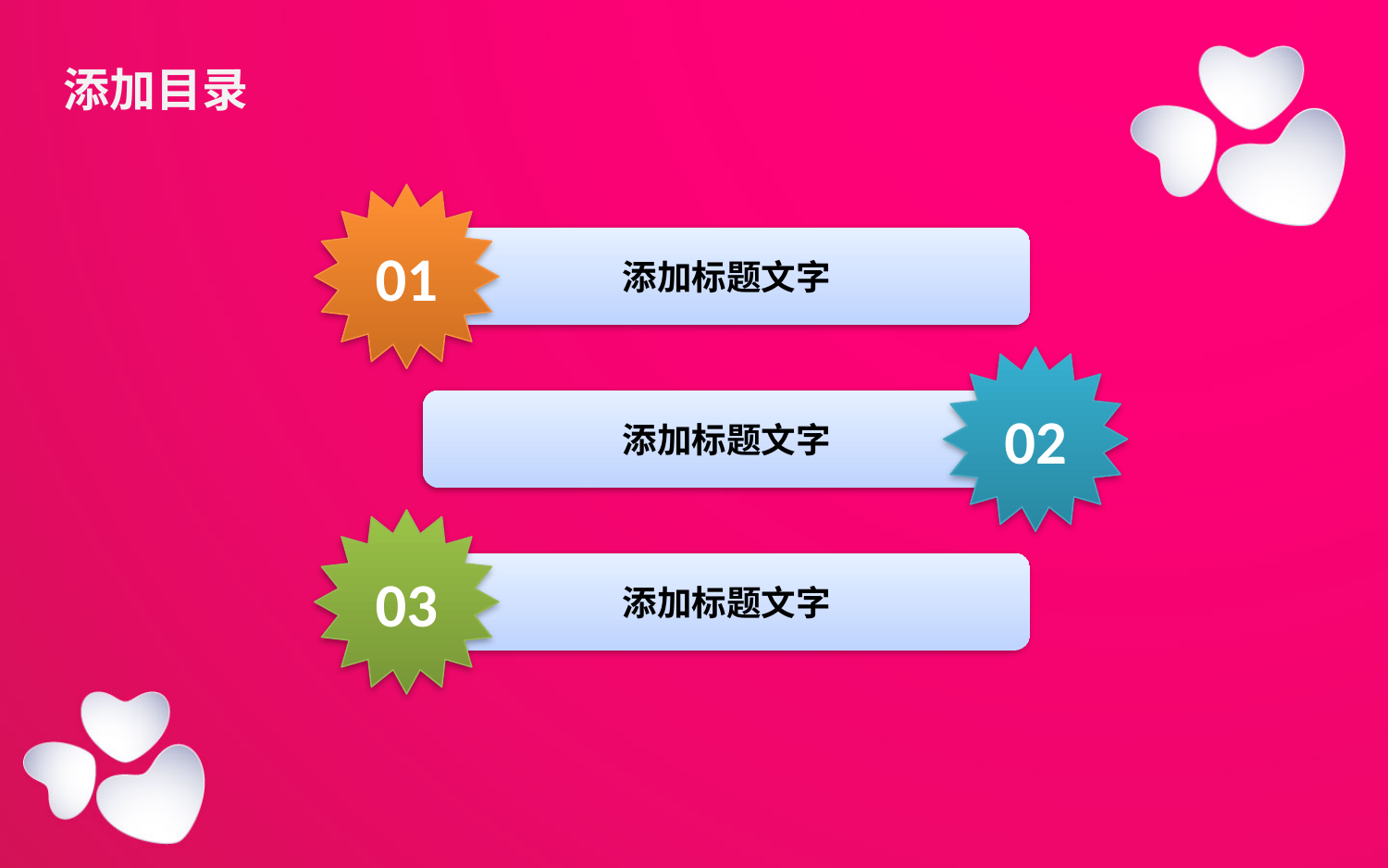

添加目录

01
添加标题文字
02
添加标题文字
03
添加标题文字